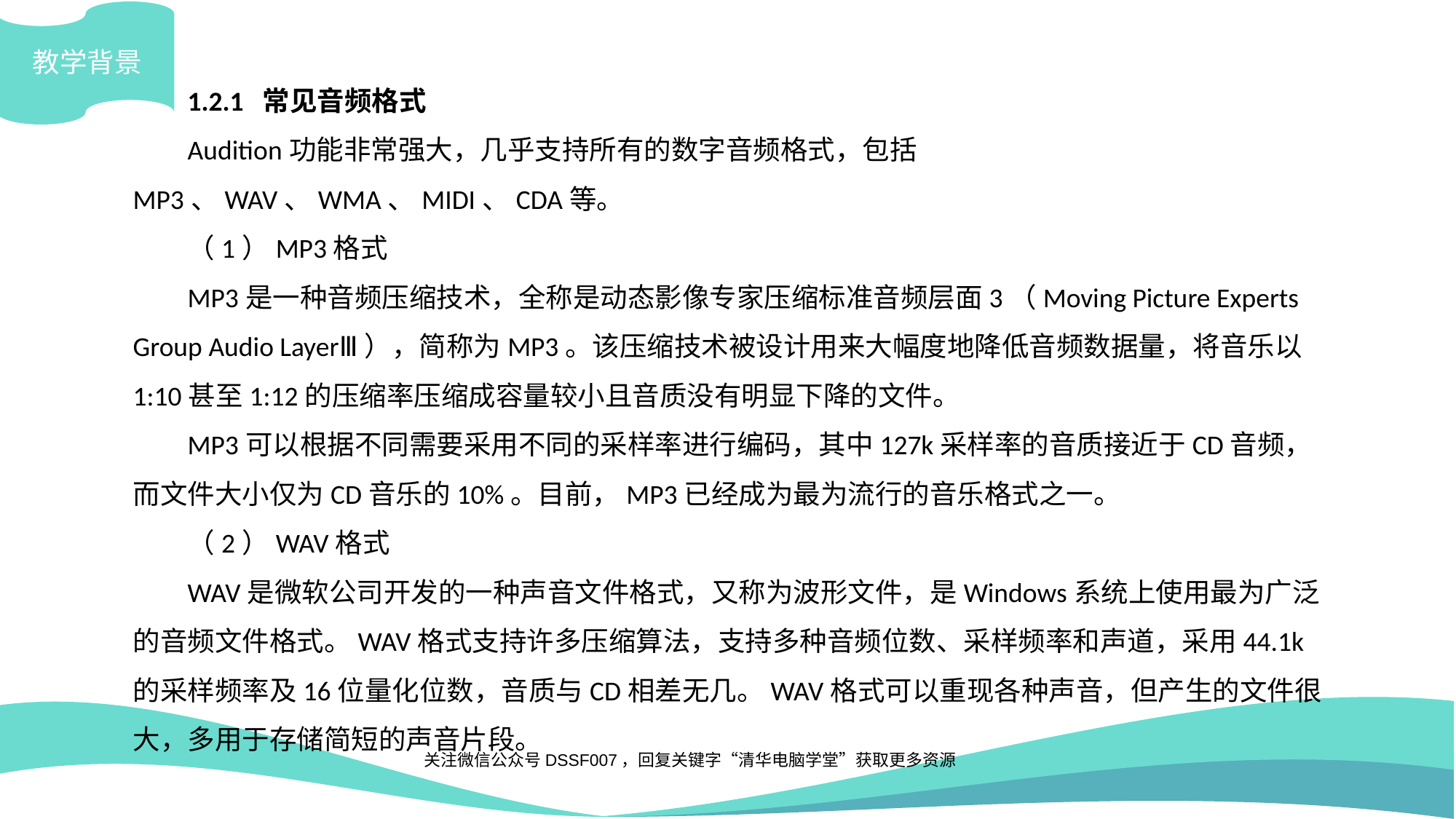

教学背景
1.2.1  常见音频格式
Audition功能非常强大，几乎支持所有的数字音频格式，包括MP3、WAV、WMA、MIDI、CDA等。
（1）MP3格式
MP3是一种音频压缩技术，全称是动态影像专家压缩标准音频层面3（Moving Picture Experts Group Audio LayerⅢ），简称为MP3。该压缩技术被设计用来大幅度地降低音频数据量，将音乐以1:10甚至1:12的压缩率压缩成容量较小且音质没有明显下降的文件。
MP3可以根据不同需要采用不同的采样率进行编码，其中127k采样率的音质接近于CD音频，而文件大小仅为CD音乐的10%。目前，MP3已经成为最为流行的音乐格式之一。
（2）WAV格式
WAV是微软公司开发的一种声音文件格式，又称为波形文件，是Windows系统上使用最为广泛的音频文件格式。WAV格式支持许多压缩算法，支持多种音频位数、采样频率和声道，采用44.1k的采样频率及16位量化位数，音质与CD相差无几。WAV格式可以重现各种声音，但产生的文件很大，多用于存储简短的声音片段。